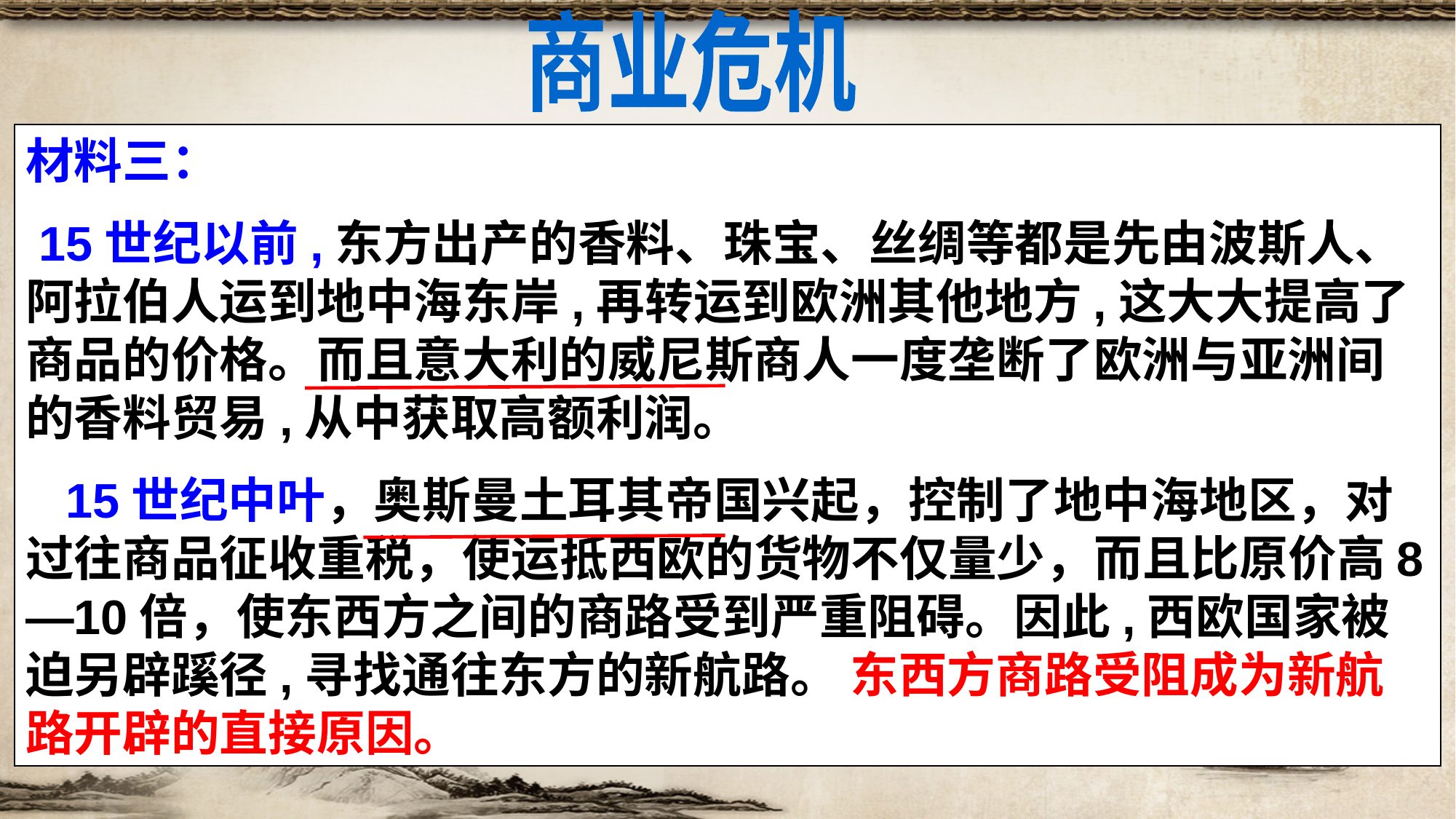

商业危机
材料三：
 15世纪以前,东方出产的香料、珠宝、丝绸等都是先由波斯人、阿拉伯人运到地中海东岸,再转运到欧洲其他地方,这大大提高了商品的价格。而且意大利的威尼斯商人一度垄断了欧洲与亚洲间的香料贸易,从中获取高额利润。
   15世纪中叶，奥斯曼土耳其帝国兴起，控制了地中海地区，对过往商品征收重税，使运抵西欧的货物不仅量少，而且比原价高8—10倍，使东西方之间的商路受到严重阻碍。因此,西欧国家被迫另辟蹊径,寻找通往东方的新航路。 东西方商路受阻成为新航路开辟的直接原因。